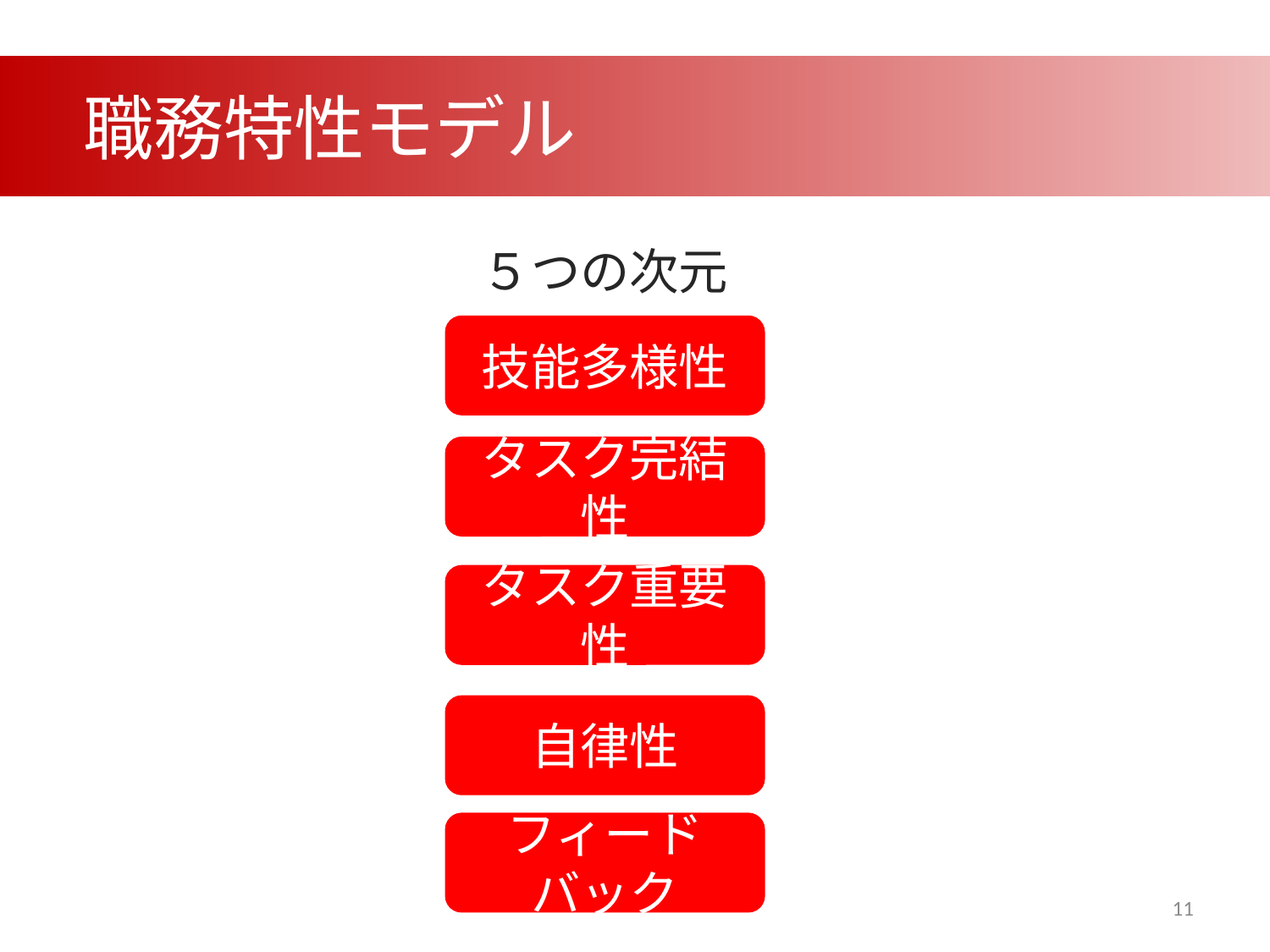

職務特性モデル
５つの次元
技能多様性
タスク完結性
タスク重要性
自律性
フィードバック
11